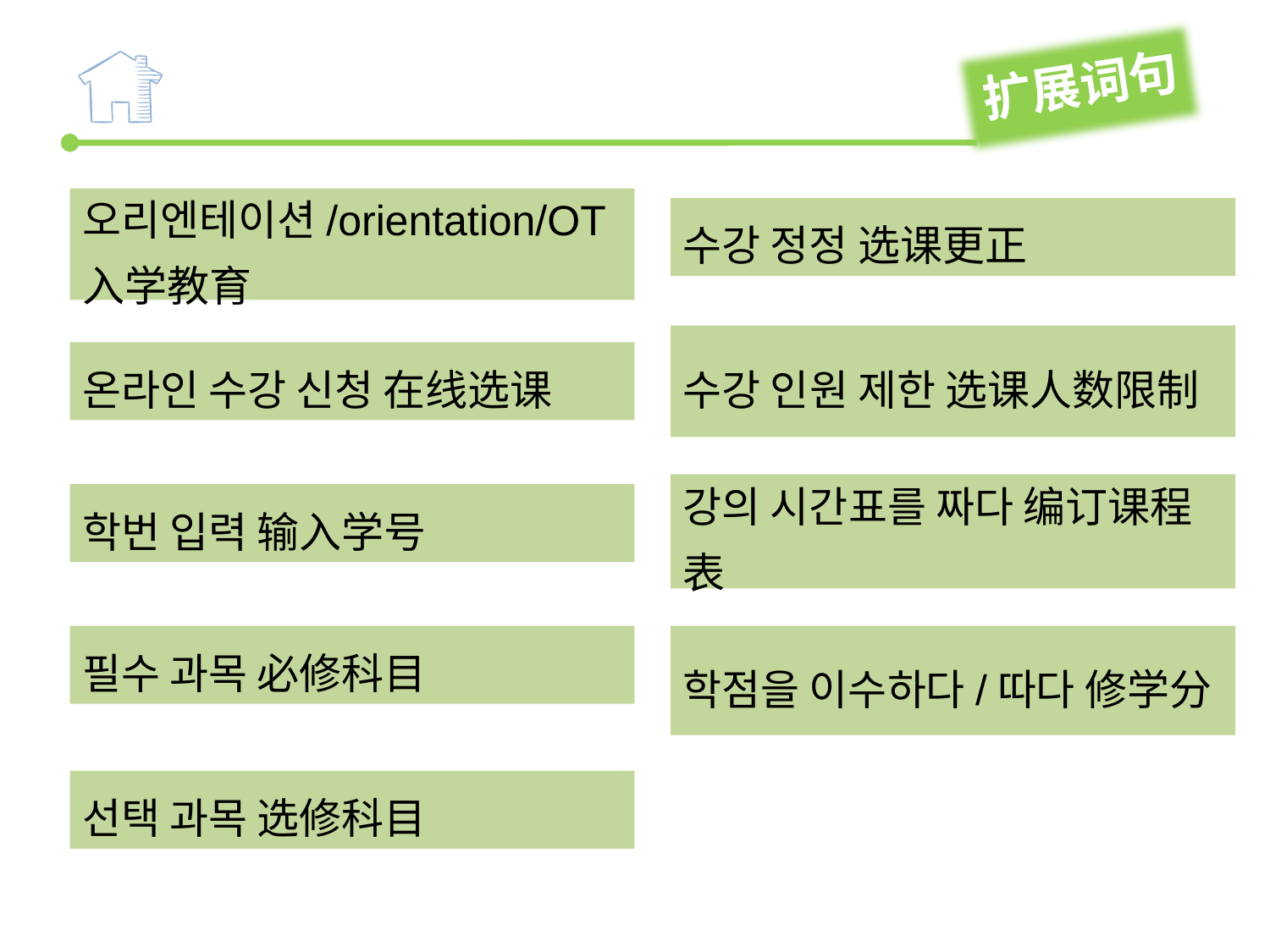

扩展词句

오리엔테이션/orientation/OT 入学教育
수강 정정 选课更正
수강 인원 제한 选课人数限制
온라인 수강 신청 在线选课
강의 시간표를 짜다 编订课程表
학번 입력 输入学号
학점을 이수하다/따다 修学分
필수 과목 必修科目
선택 과목 选修科目